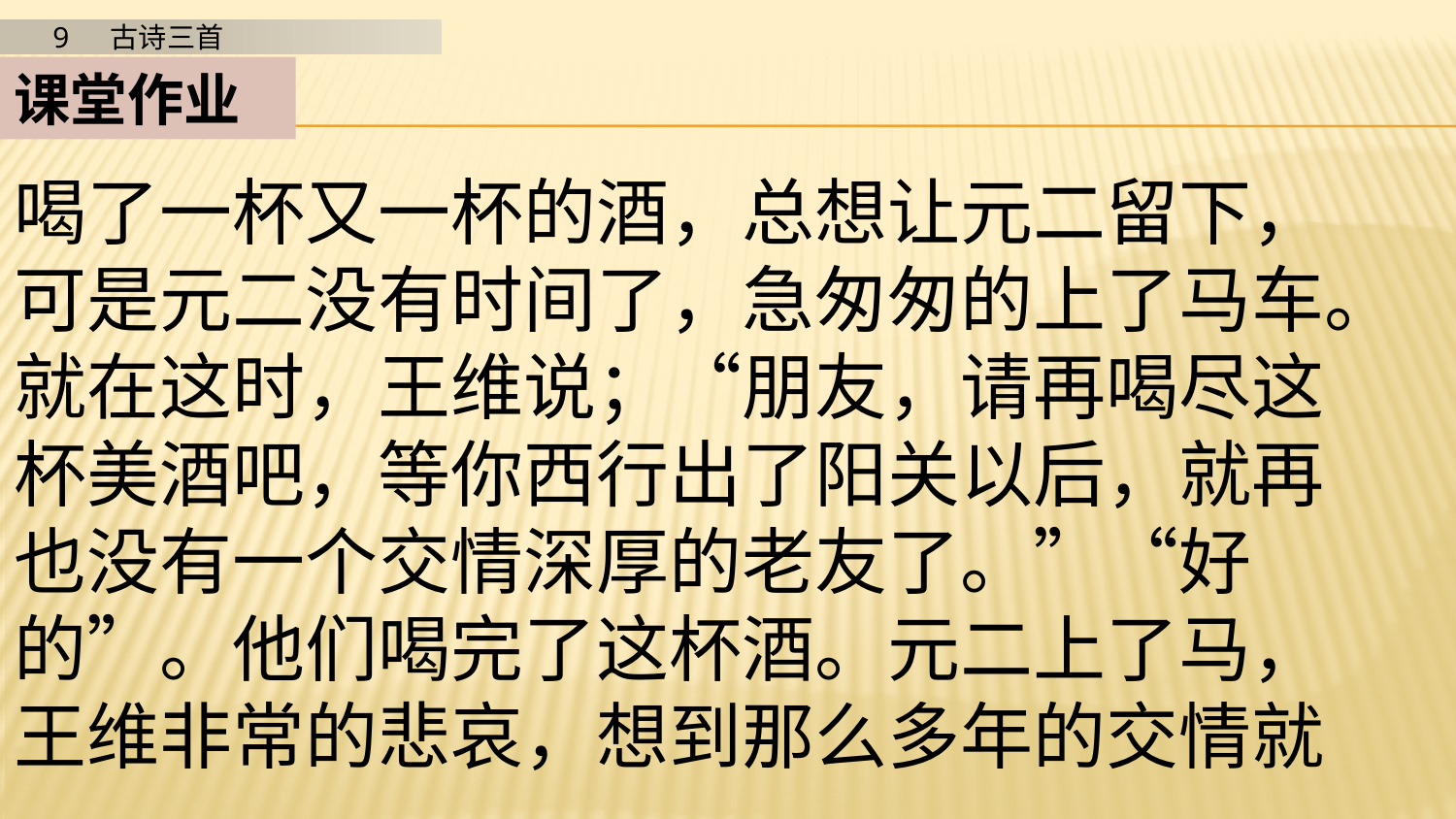

课堂作业
喝了一杯又一杯的酒，总想让元二留下，可是元二没有时间了，急匆匆的上了马车。就在这时，王维说；“朋友，请再喝尽这杯美酒吧，等你西行出了阳关以后，就再也没有一个交情深厚的老友了。”“好的”。他们喝完了这杯酒。元二上了马，王维非常的悲哀，想到那么多年的交情就